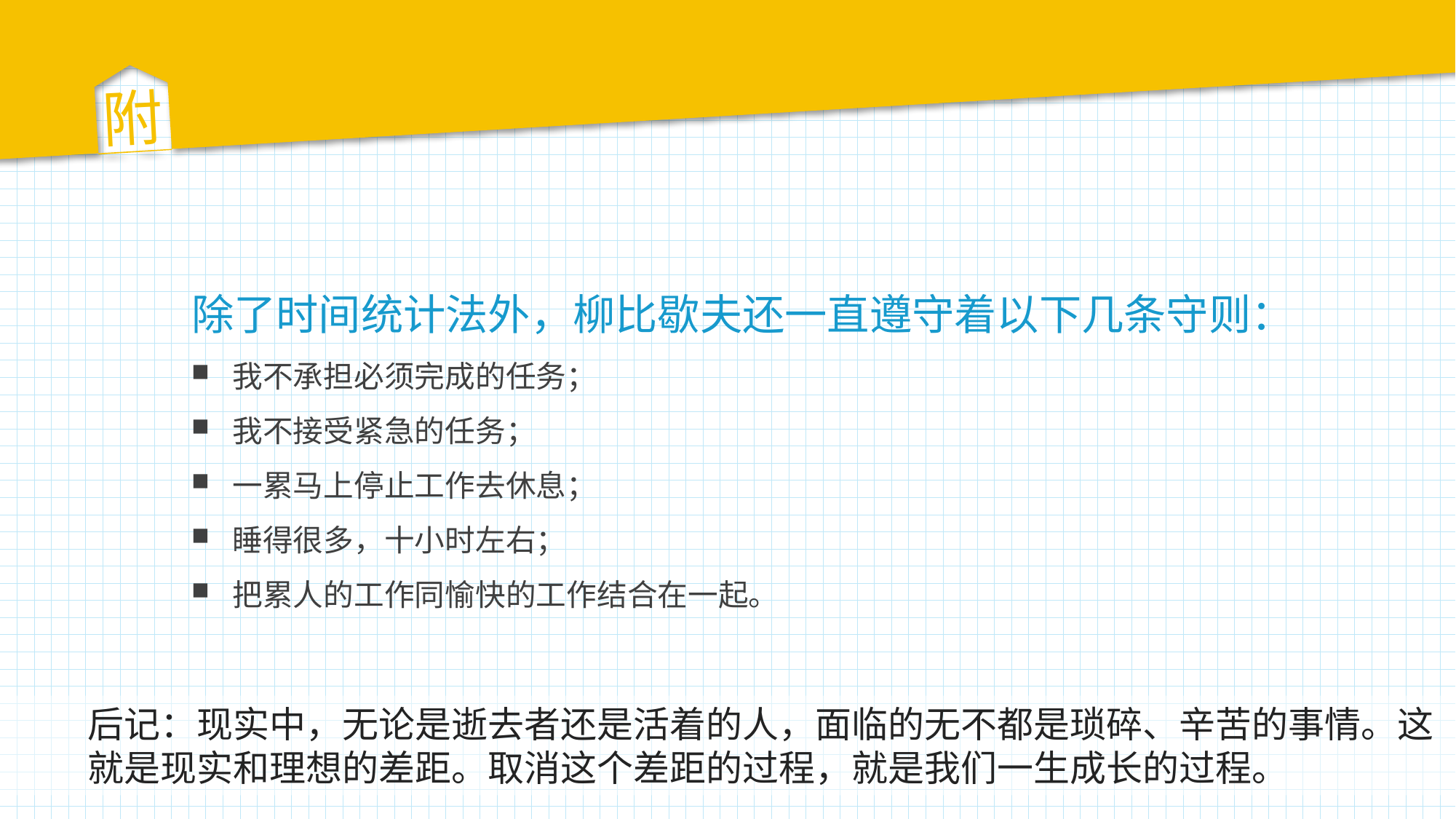

附
除了时间统计法外，柳比歇夫还一直遵守着以下几条守则：
我不承担必须完成的任务；
我不接受紧急的任务；
一累马上停止工作去休息；
睡得很多，十小时左右；
把累人的工作同愉快的工作结合在一起。

后记：现实中，无论是逝去者还是活着的人，面临的无不都是琐碎、辛苦的事情。这就是现实和理想的差距。取消这个差距的过程，就是我们一生成长的过程。